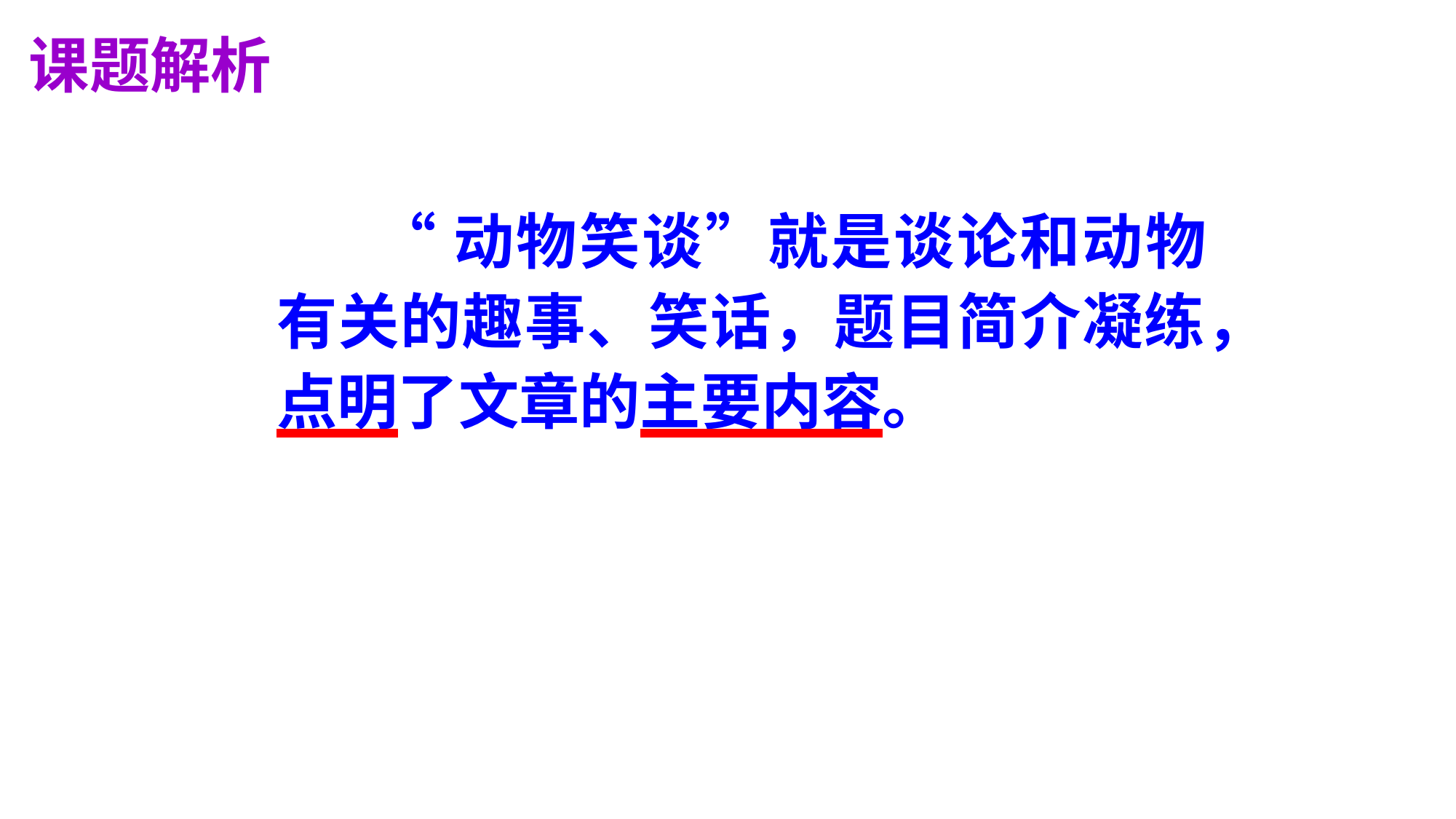

课题解析

      “动物笑谈”就是谈论和动物有关的趣事、笑话，题目简介凝练，点明了文章的主要内容。